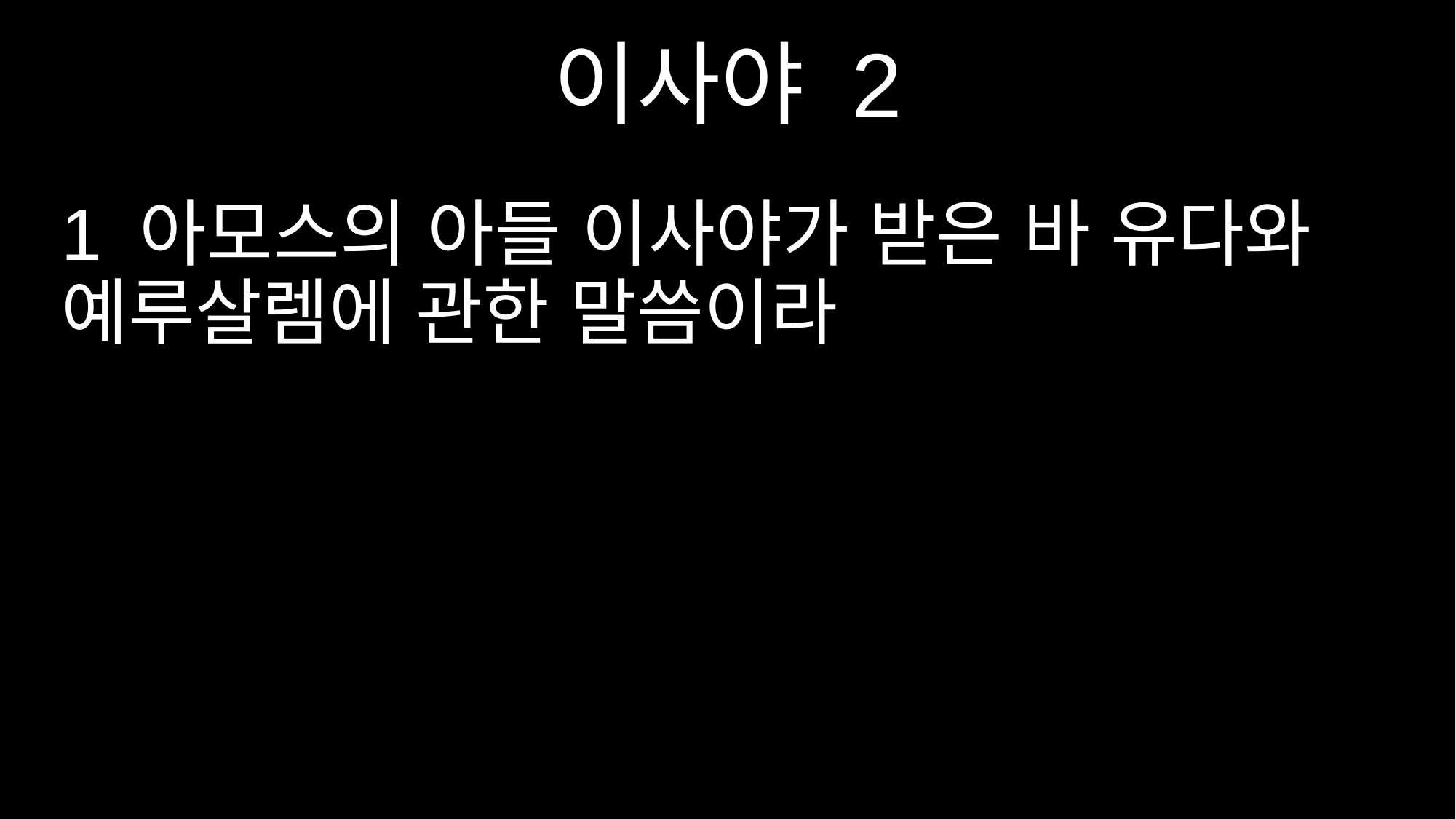

이사야 2
1 아모스의 아들 이사야가 받은 바 유다와 예루살렘에 관한 말씀이라